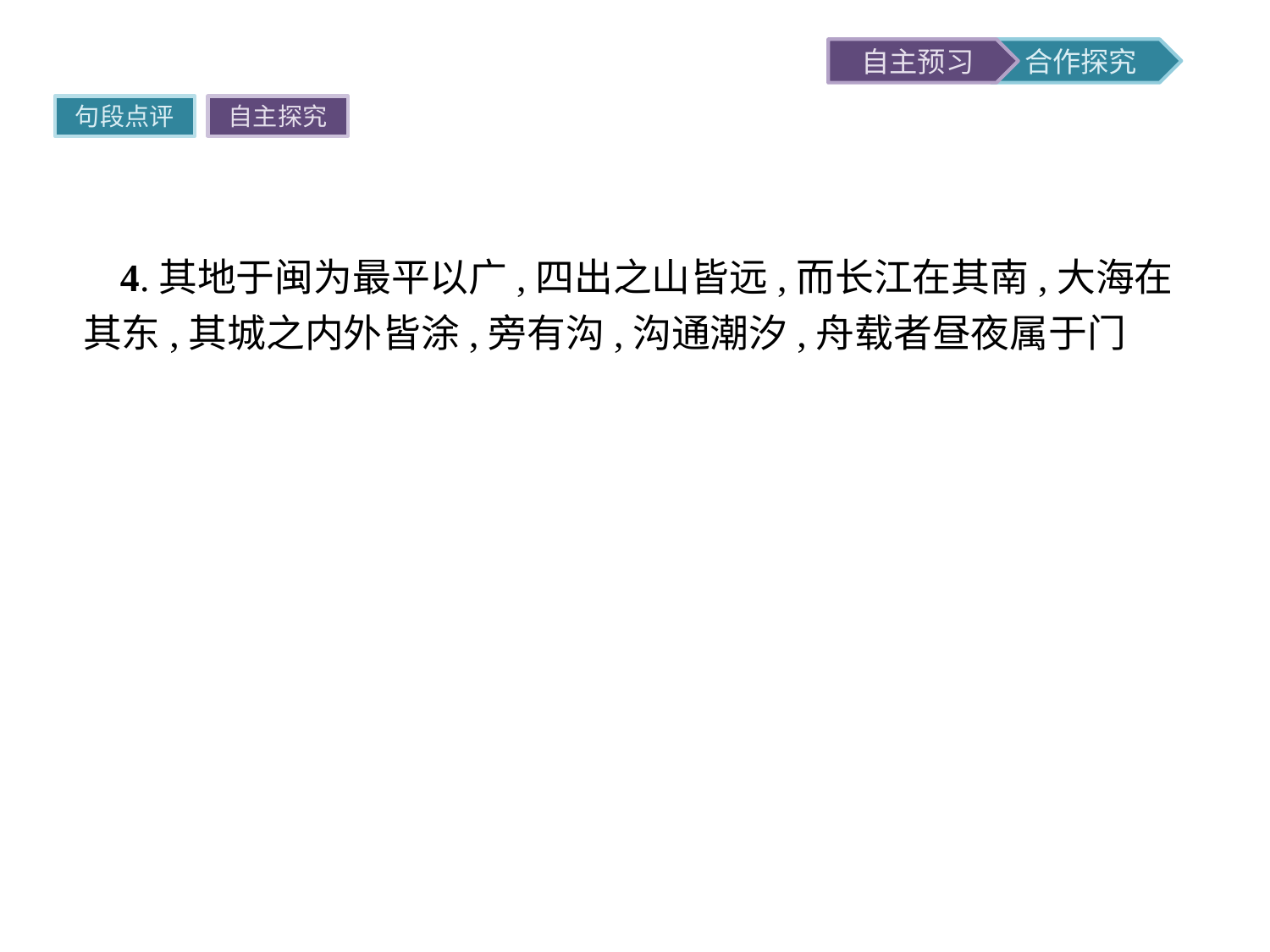

句段点评
自主探究
4.其地于闽为最平以广,四出之山皆远,而长江在其南,大海在其东,其城之内外皆涂,旁有沟,沟通潮汐,舟载者昼夜属于门庭。
翻译福州在闽地来说土地最为平坦宽广,四面距离山都很远,而且闽江在它的南面,大海在它的东面,城内外都有路,路旁有沟,沟通向大海的潮汐,驾船的人昼夜都可以聚集到家门庭院。
点评这里介绍福州的治所侯官县的地形特点和地理位置。这里地势平坦开阔,距离山都很远,城内外路路相通,南临闽江,东临大海,城旁有沟通向大海,昼夜有船家聚集岸边。此处点明这里水陆交通便利的特点。